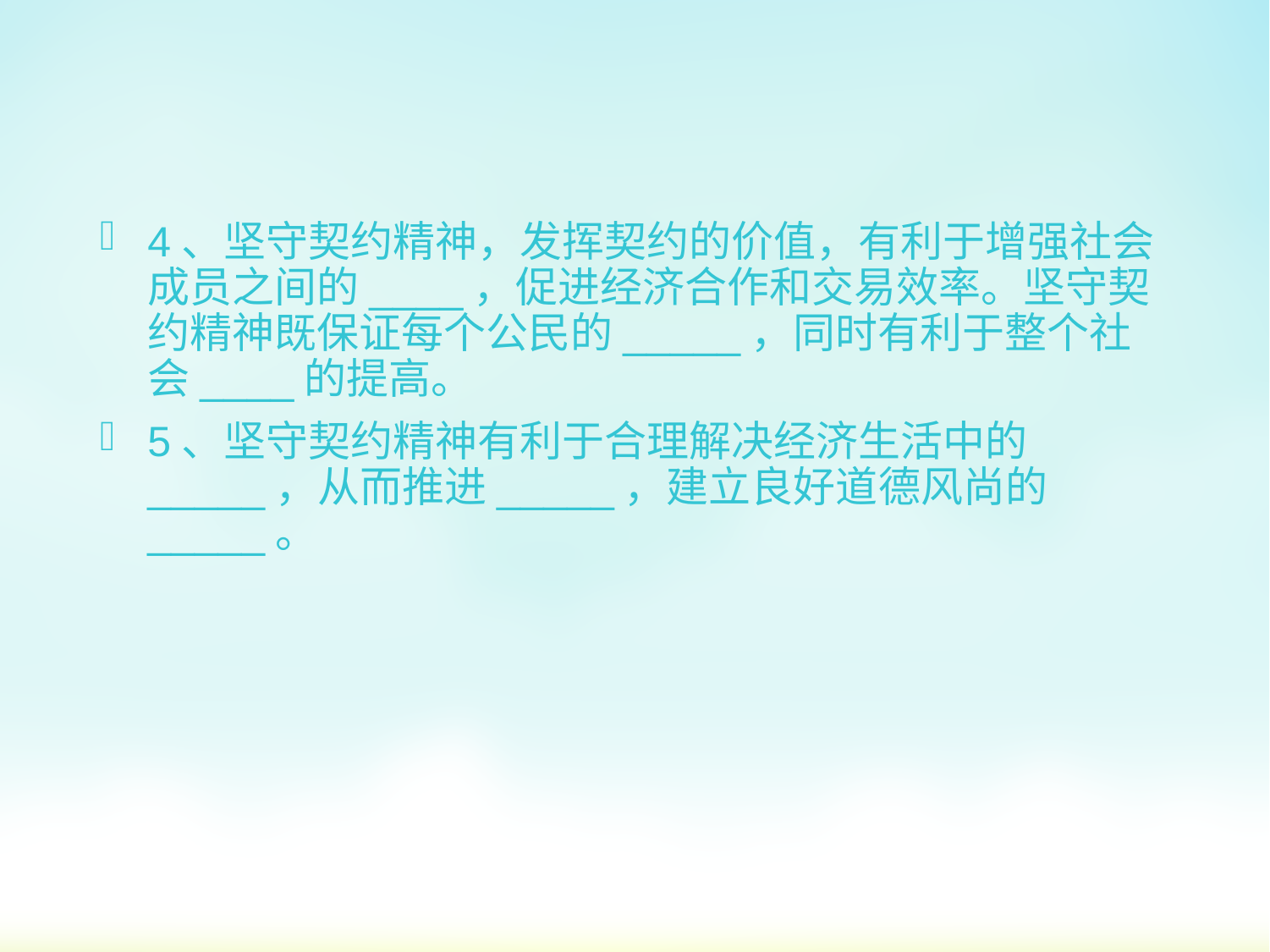

4、坚守契约精神，发挥契约的价值，有利于增强社会成员之间的____，促进经济合作和交易效率。坚守契约精神既保证每个公民的_____，同时有利于整个社会____的提高。
5、坚守契约精神有利于合理解决经济生活中的_____，从而推进_____，建立良好道德风尚的_____。